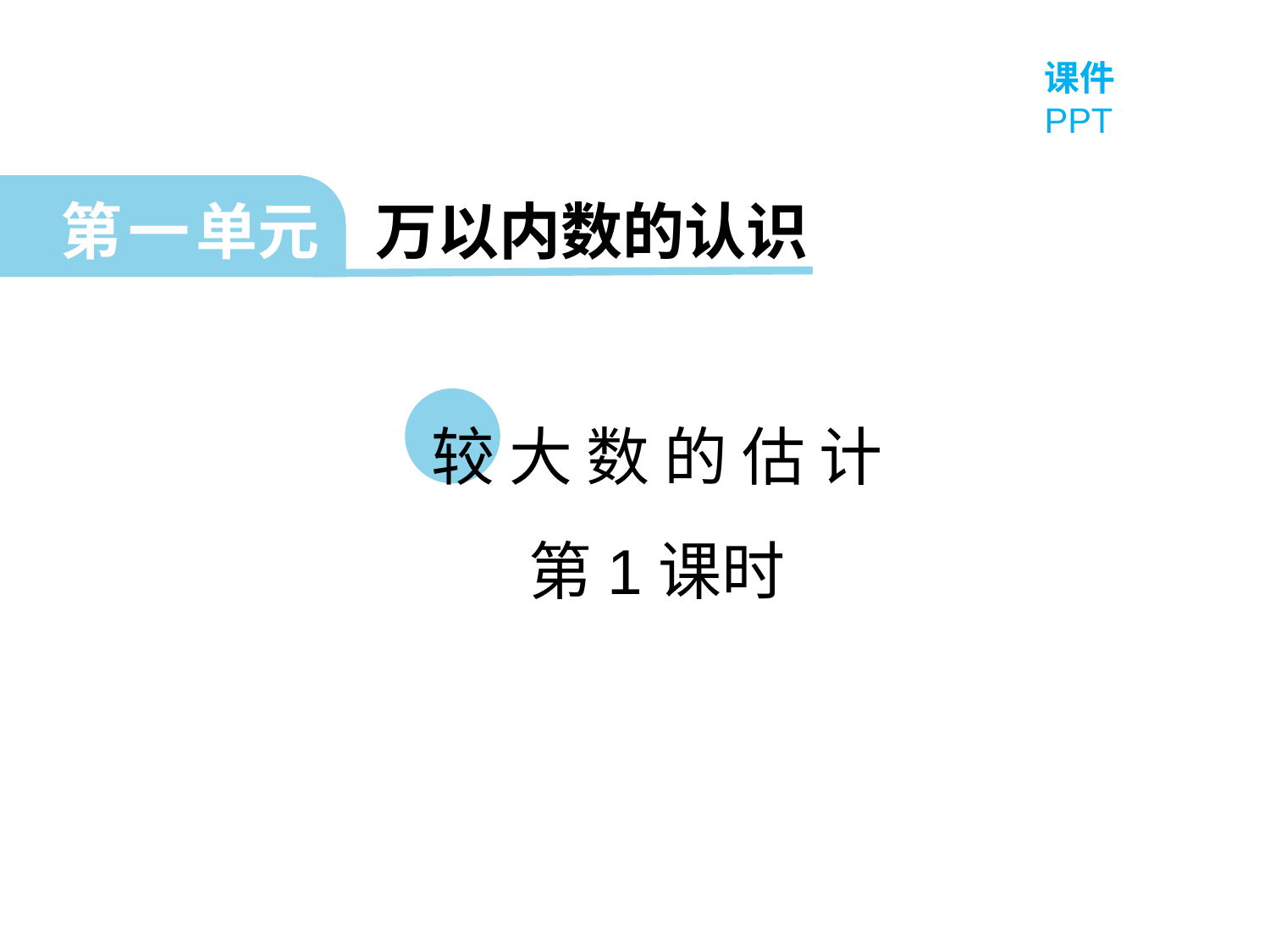

第 一 单元    万以内数的认识

较 大 数 的 估 计
第1课时